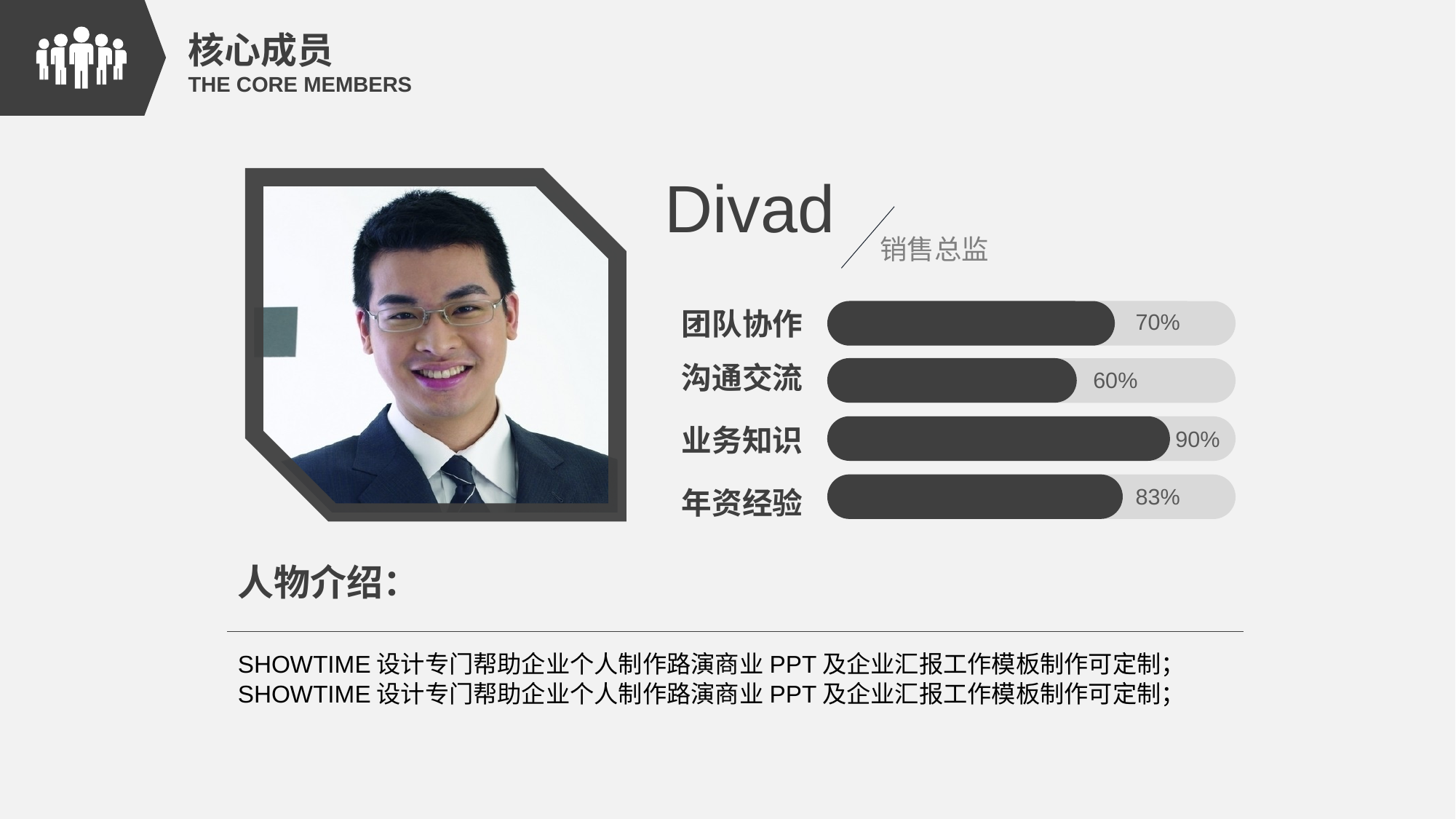

核心成员
THE CORE MEMBERS

Divad
销售总监

团队协作
70%

沟通交流
60%

业务知识
90%

年资经验
83%

人物介绍：
SHOWTIME设计专门帮助企业个人制作路演商业PPT及企业汇报工作模板制作可定制；SHOWTIME设计专门帮助企业个人制作路演商业PPT及企业汇报工作模板制作可定制；